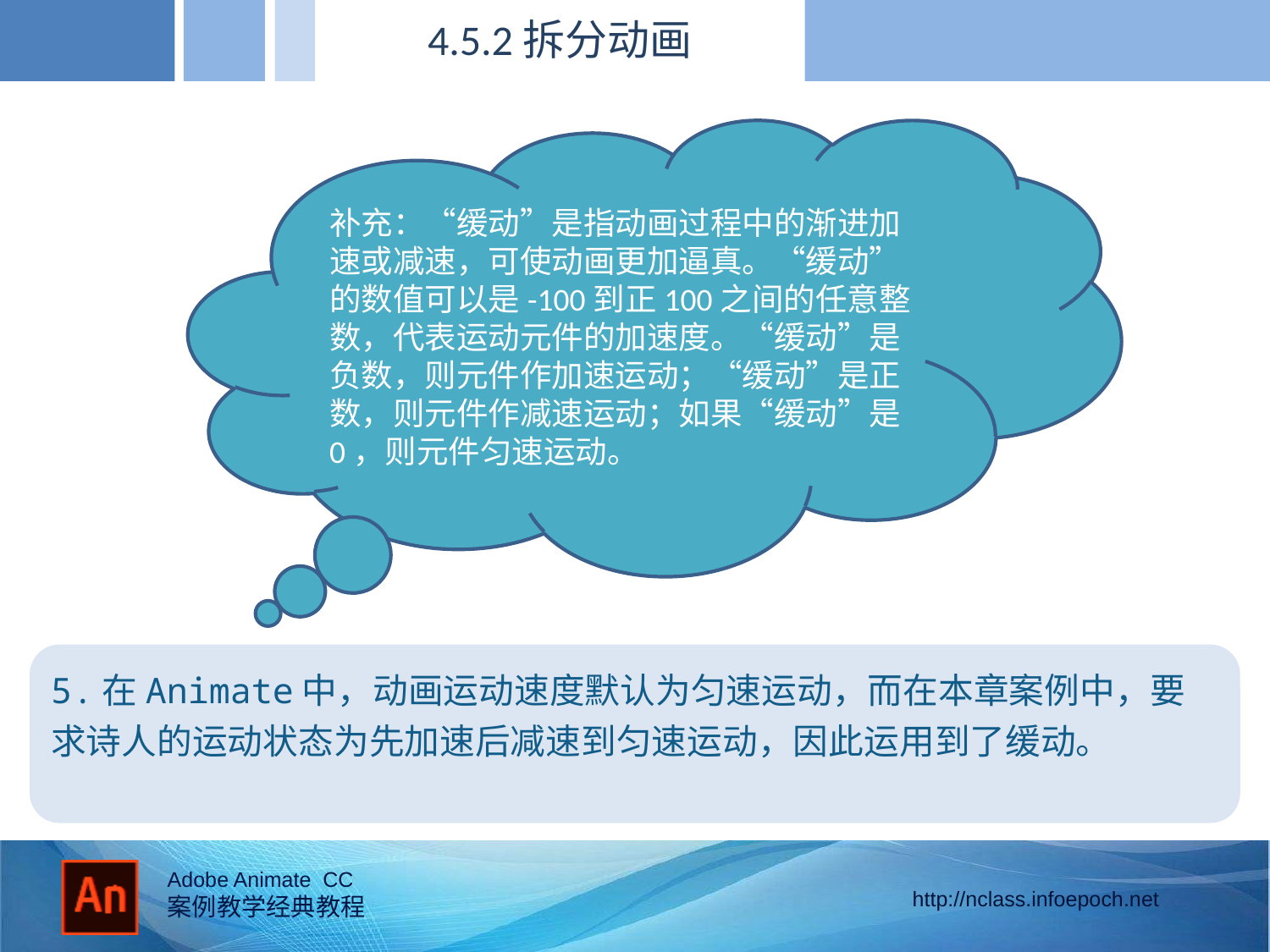

4.5.2拆分动画
补充：“缓动”是指动画过程中的渐进加速或减速，可使动画更加逼真。“缓动”的数值可以是-100到正100之间的任意整数，代表运动元件的加速度。“缓动”是负数，则元件作加速运动；“缓动”是正数，则元件作减速运动；如果“缓动”是0，则元件匀速运动。
5.在Animate中，动画运动速度默认为匀速运动，而在本章案例中，要求诗人的运动状态为先加速后减速到匀速运动，因此运用到了缓动。